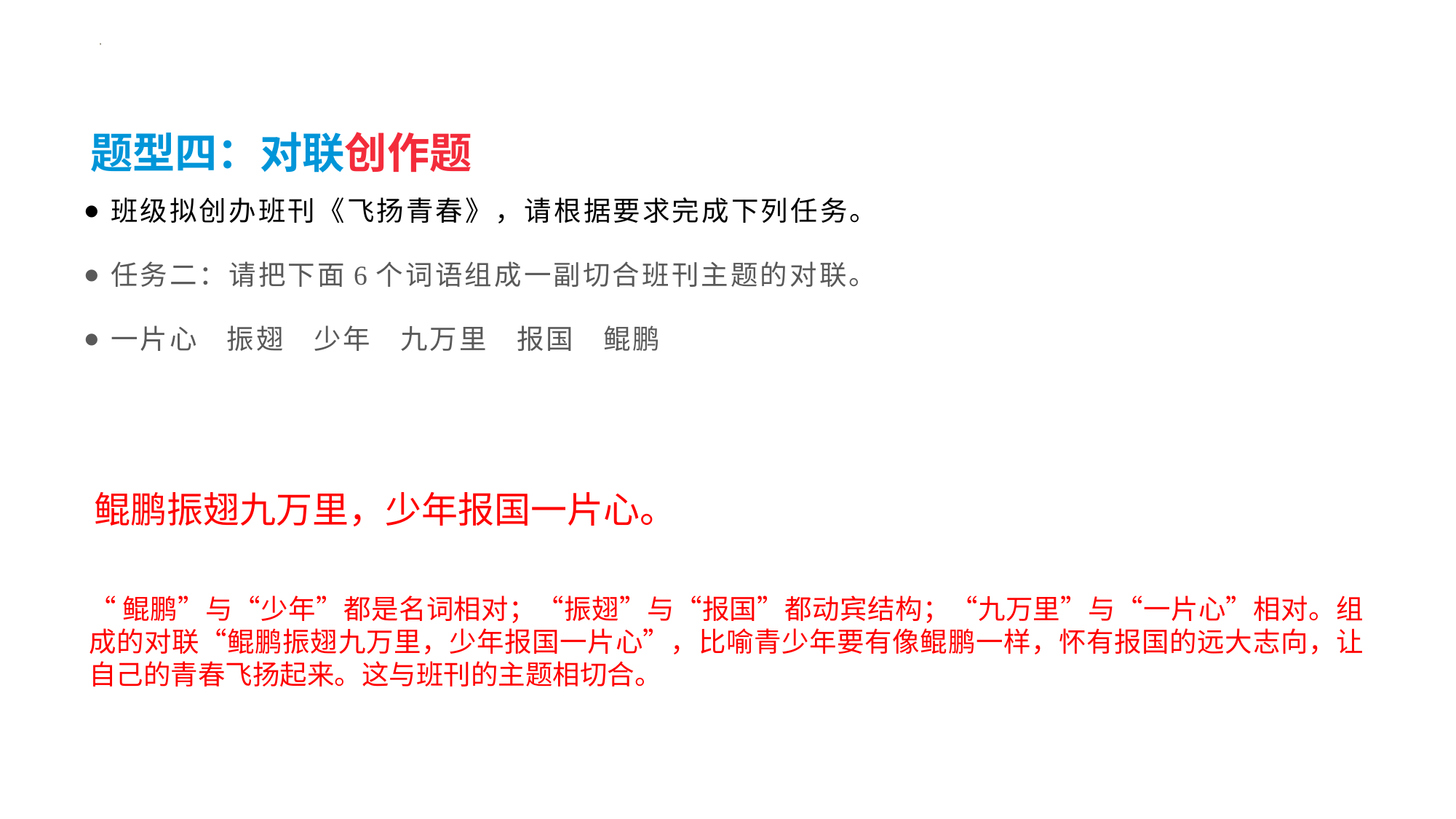

#
题型四：对联创作题
班级拟创办班刊《飞扬青春》，请根据要求完成下列任务。
任务二：请把下面6个词语组成一副切合班刊主题的对联。
一片心   振翅   少年   九万里   报国   鲲鹏
鲲鹏振翅九万里，少年报国一片心。
“鲲鹏”与“少年”都是名词相对；“振翅”与“报国”都动宾结构；“九万里”与“一片心”相对。组成的对联“鲲鹏振翅九万里，少年报国一片心”，比喻青少年要有像鲲鹏一样，怀有报国的远大志向，让自己的青春飞扬起来。这与班刊的主题相切合。